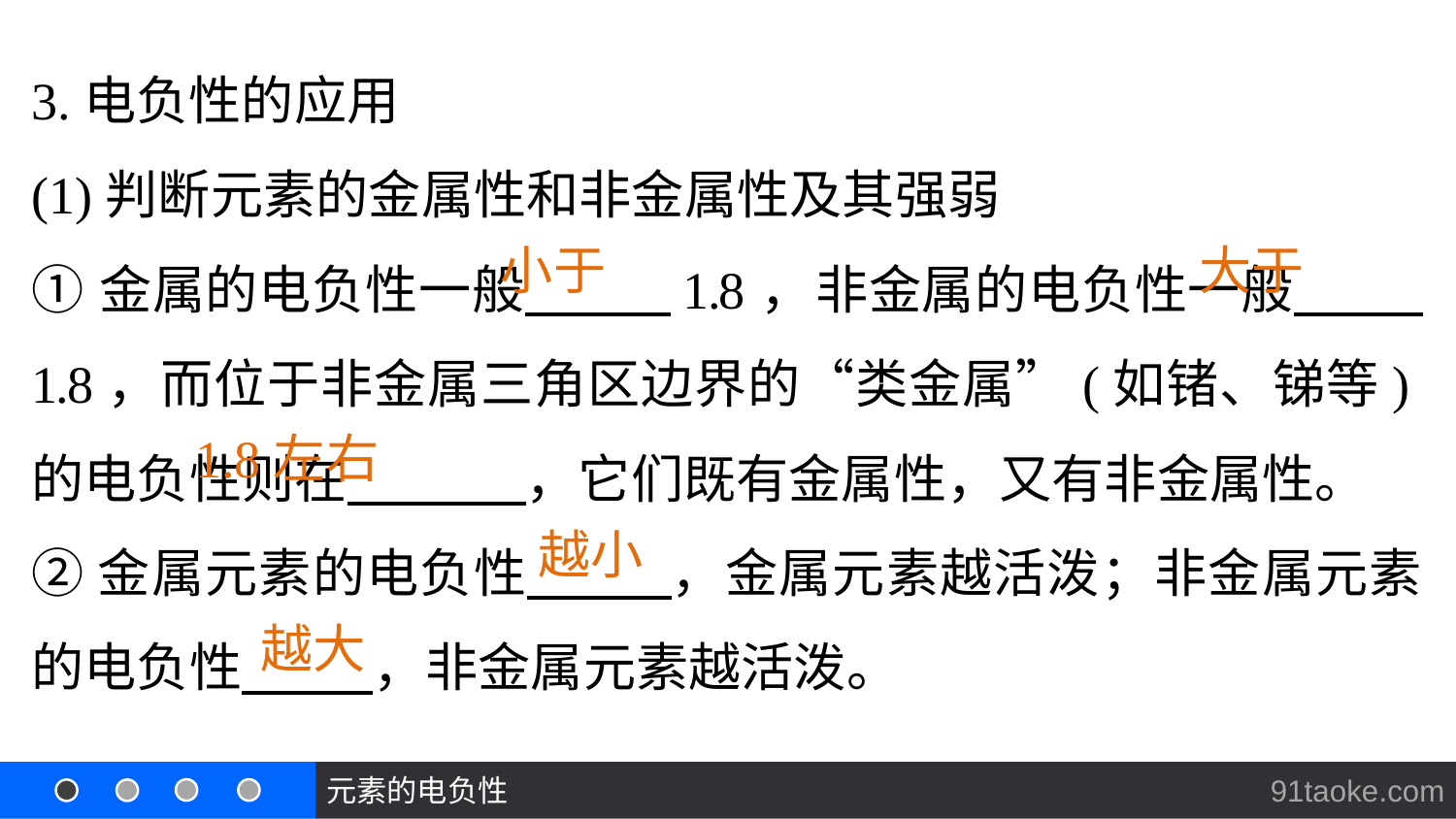

3.电负性的应用
(1)判断元素的金属性和非金属性及其强弱
①金属的电负性一般          1.8，非金属的电负性一般          1.8，而位于非金属三角区边界的“类金属”(如锗、锑等)的电负性则在               ，它们既有金属性，又有非金属性。
②金属元素的电负性           ，金属元素越活泼；非金属元素的电负性           ，非金属元素越活泼。
大于
小于
1.8左右
越小
越大